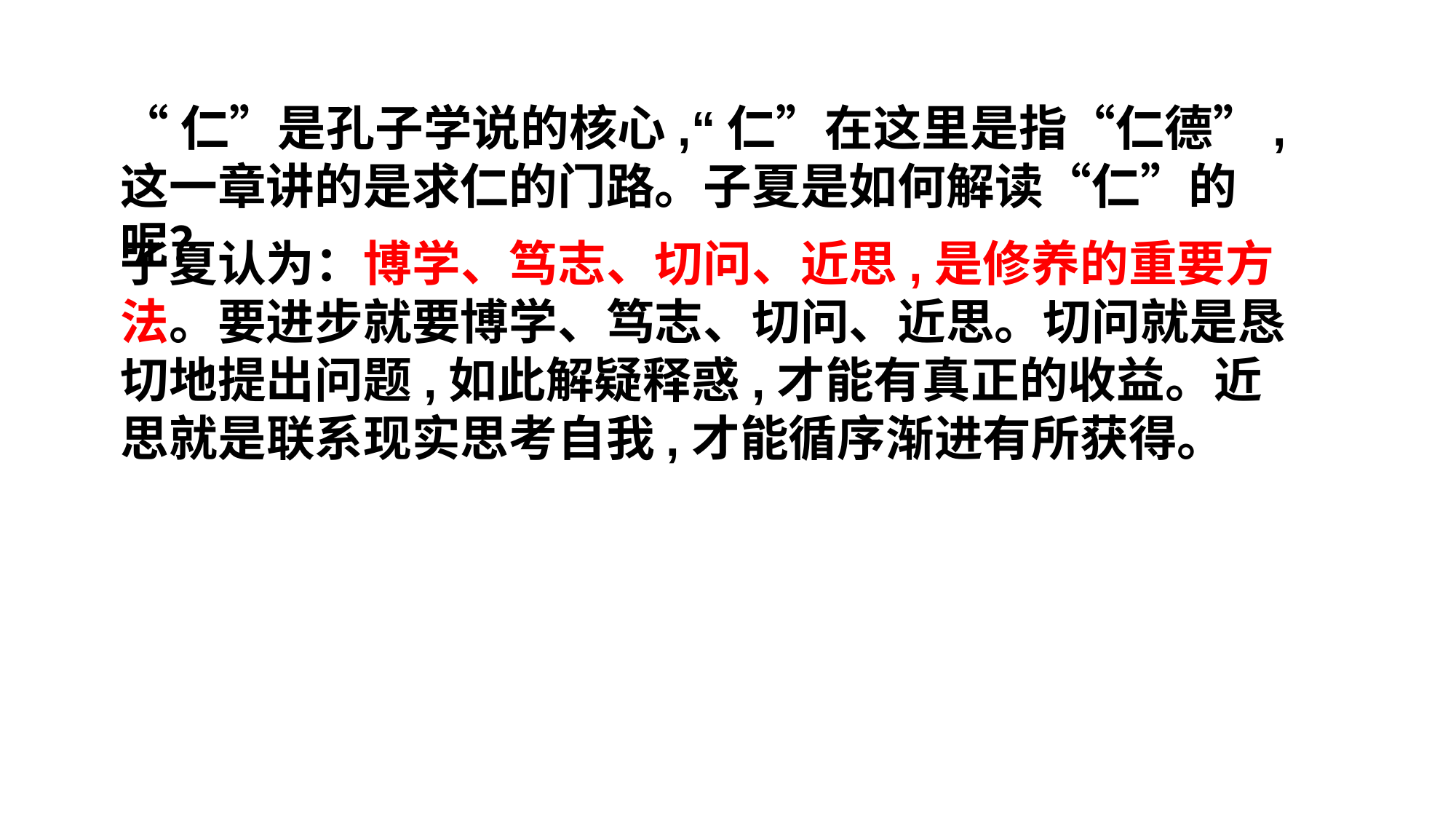

“仁”是孔子学说的核心,“仁”在这里是指“仁德”,这一章讲的是求仁的门路。子夏是如何解读“仁”的呢？
子夏认为：博学、笃志、切问、近思,是修养的重要方法。要进步就要博学、笃志、切问、近思。切问就是恳切地提出问题,如此解疑释惑,才能有真正的收益。近思就是联系现实思考自我,才能循序渐进有所获得。